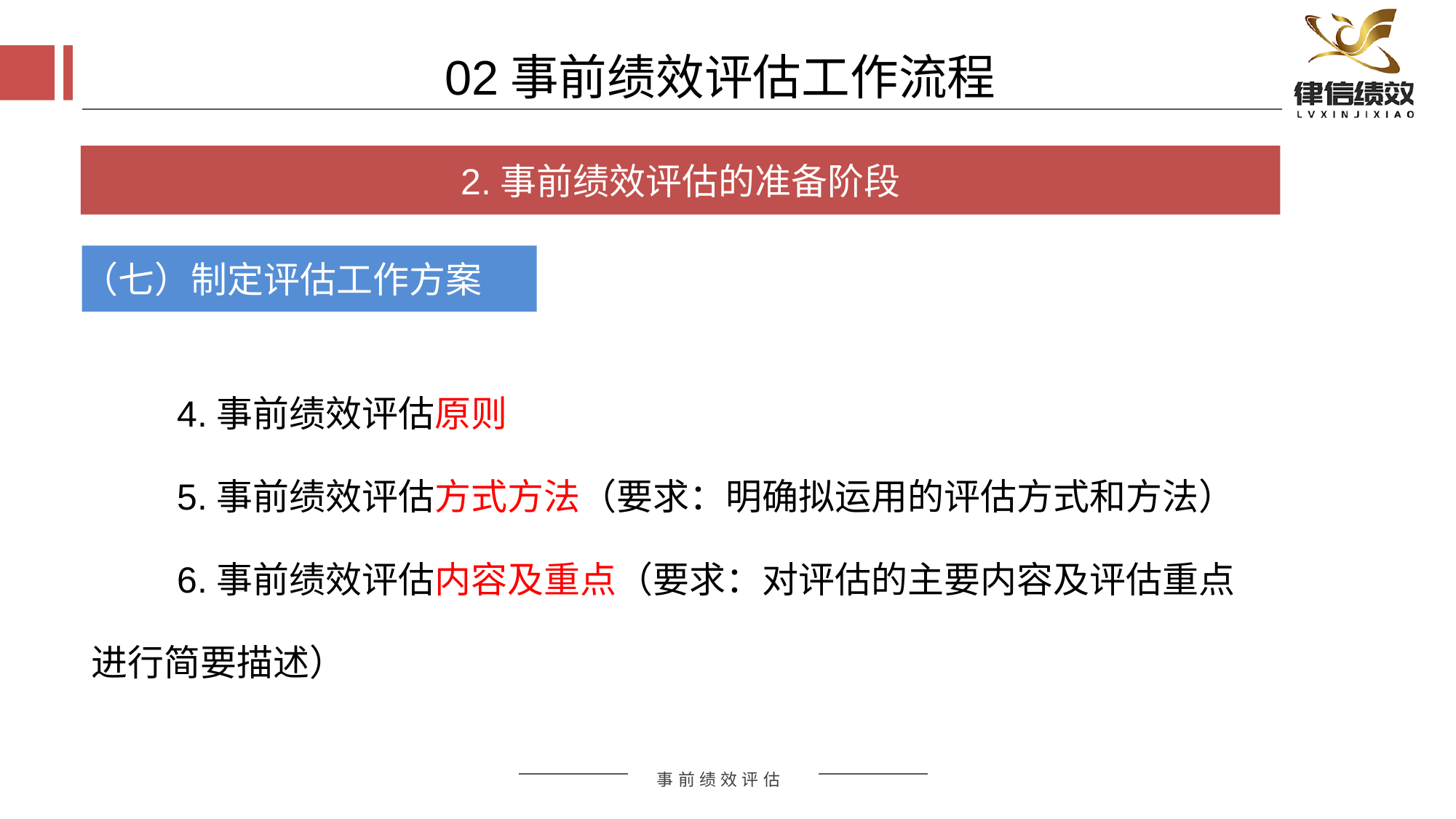

02事前绩效评估工作流程
2.事前绩效评估的准备阶段
（七）制定评估工作方案
4.事前绩效评估原则
5.事前绩效评估方式方法（要求：明确拟运用的评估方式和方法）
6.事前绩效评估内容及重点（要求：对评估的主要内容及评估重点进行简要描述）
评估方式
评估方式